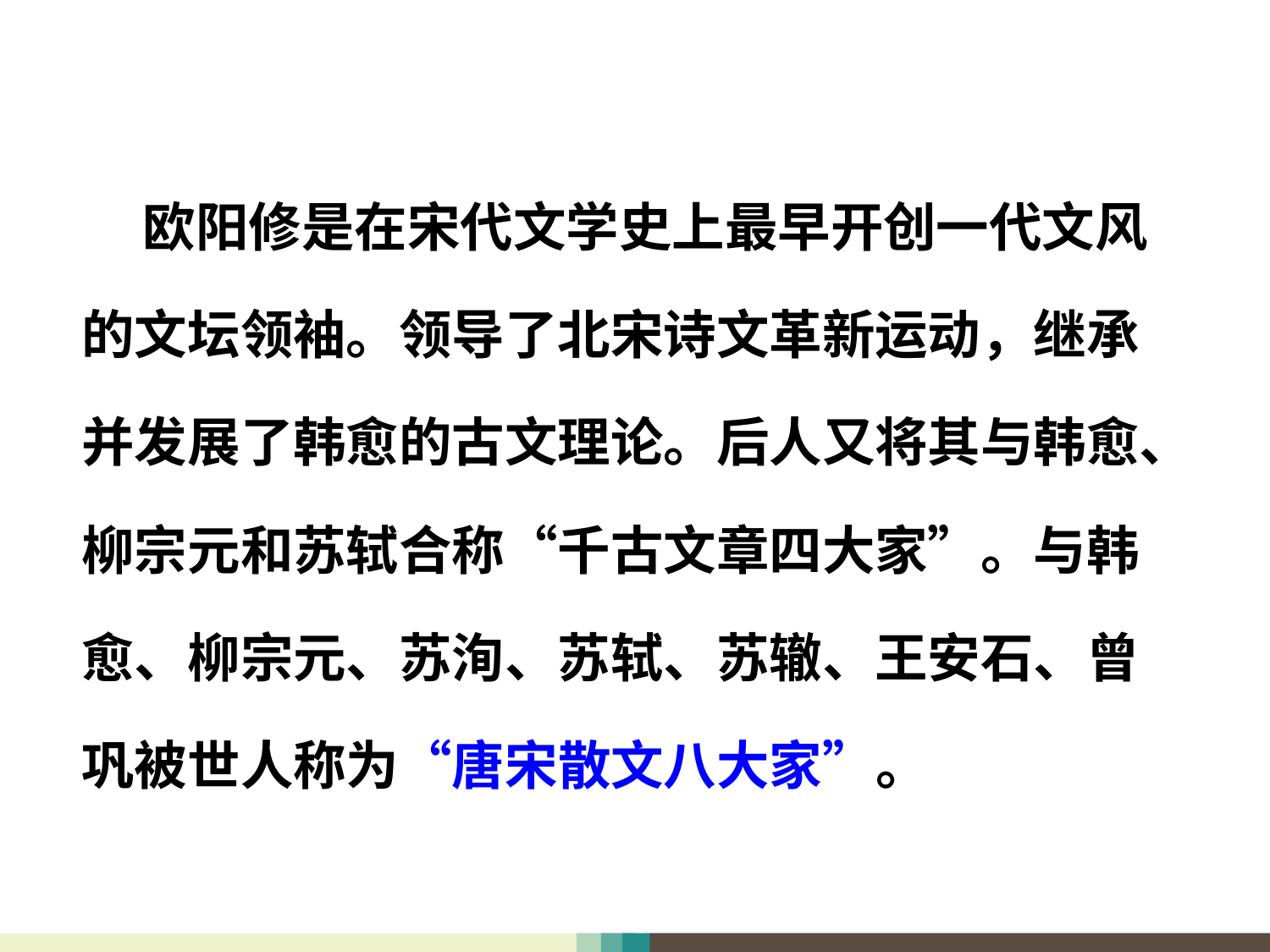

欧阳修是在宋代文学史上最早开创一代文风的文坛领袖。领导了北宋诗文革新运动，继承并发展了韩愈的古文理论。后人又将其与韩愈、柳宗元和苏轼合称“千古文章四大家”。与韩愈、柳宗元、苏洵、苏轼、苏辙、王安石、曾巩被世人称为“唐宋散文八大家”。